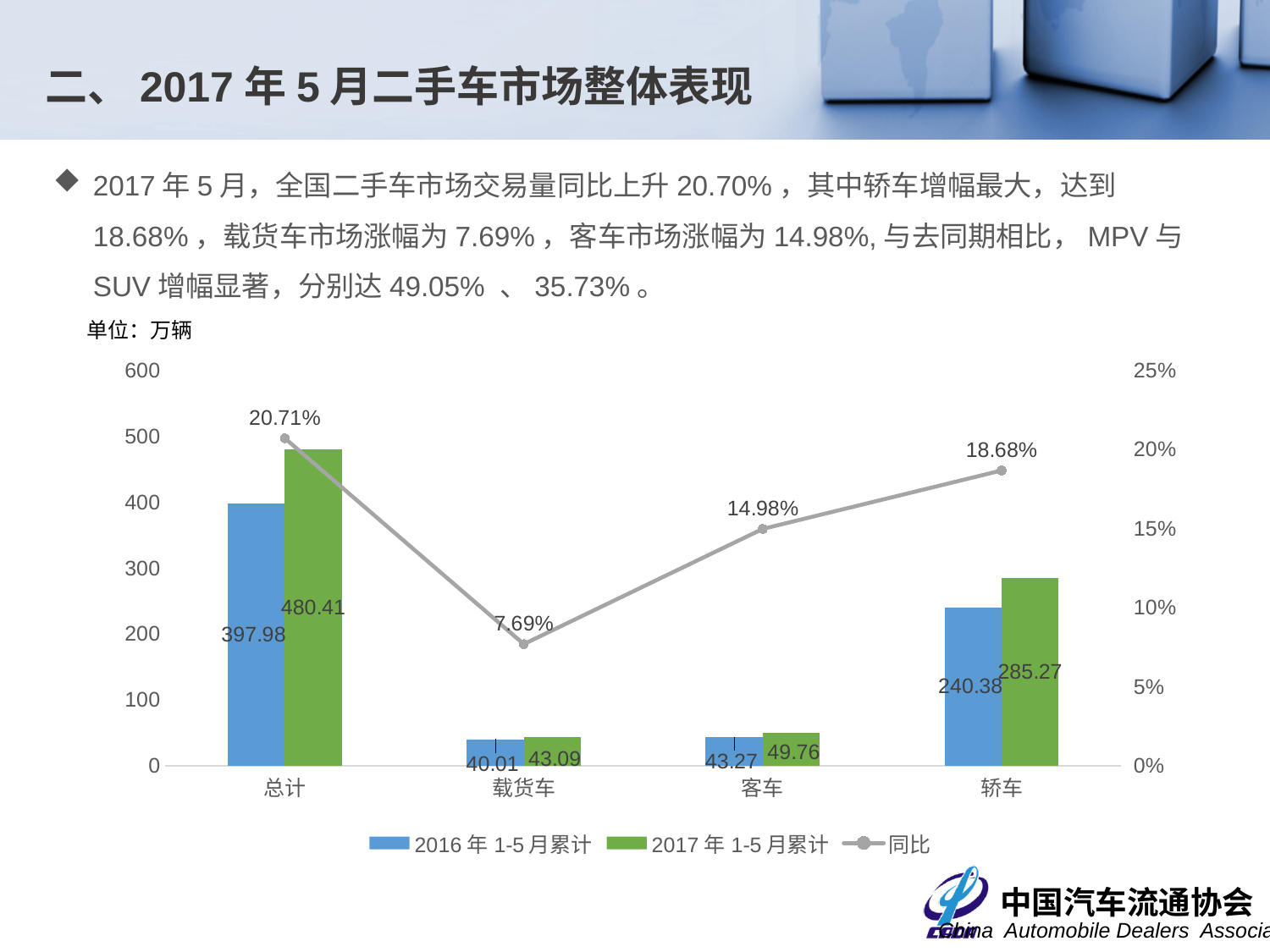

二、2017年5月二手车市场整体表现
2017年5月，全国二手车市场交易量同比上升20.70%，其中轿车增幅最大，达到18.68%，载货车市场涨幅为7.69%，客车市场涨幅为14.98%,与去同期相比，MPV与SUV增幅显著，分别达49.05% 、35.73%。
单位：万辆

### Chart

| Category | 2016年1-5月累计 | 2017年1-5月累计 | 同比 |
|---|---|---|---|
| 总计 | 397.9774 | 480.4087 | 0.207125580497787 |
| 载货车 | 40.0116 | 43.0903 | 0.0769451858960901 |
| 客车 | 43.2732 | 49.7551 | 0.149790170359483 |
| 轿车 | 240.3773 | 285.2717 | 0.18676638767471 |